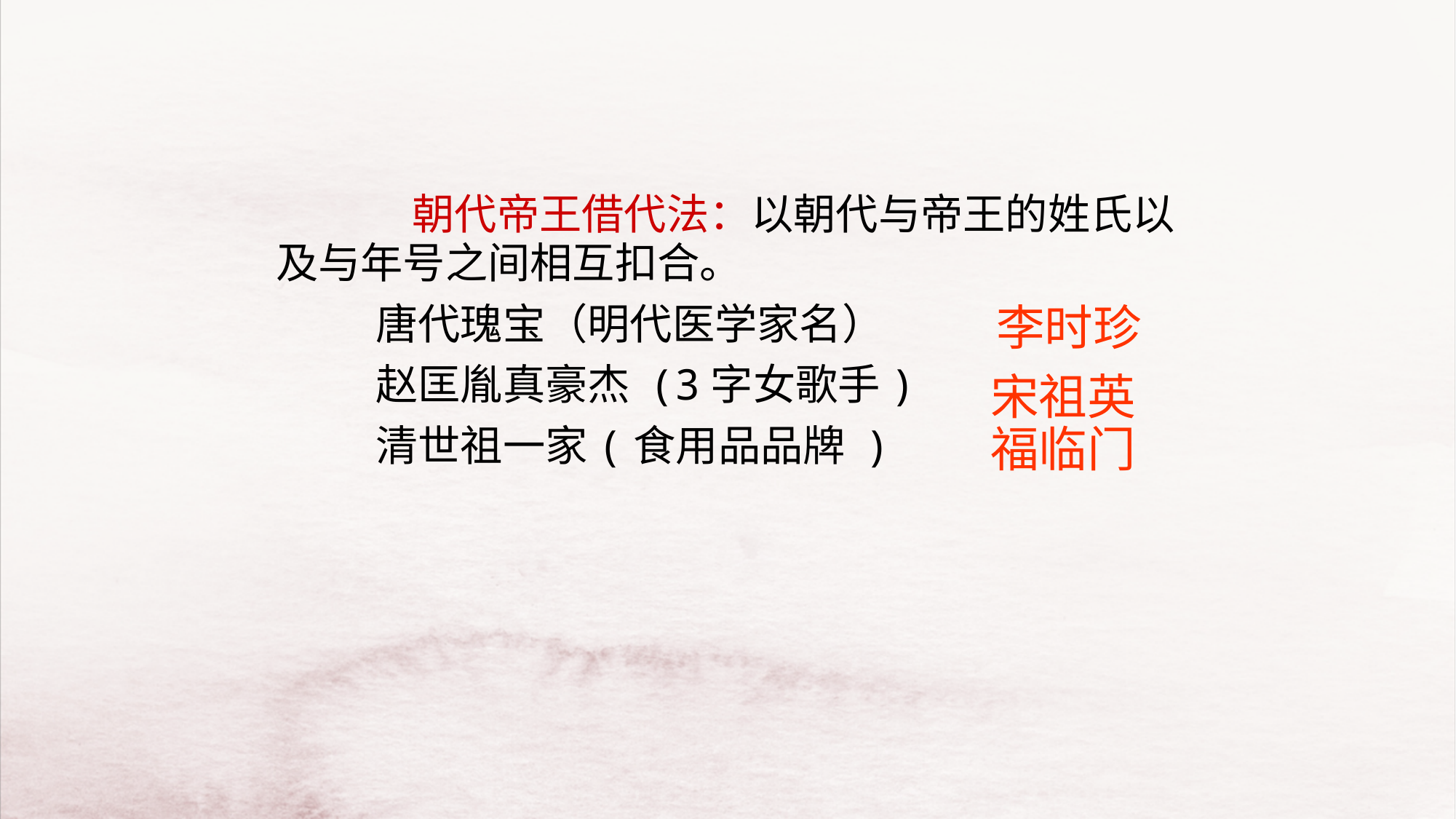

朝代帝王借代法：以朝代与帝王的姓氏以及与年号之间相互扣合。
　　　唐代瑰宝（明代医学家名）
　　　赵匡胤真豪杰 (3字女歌手)
　　　清世祖一家(食用品品牌 )

李时珍

宋祖英

福临门